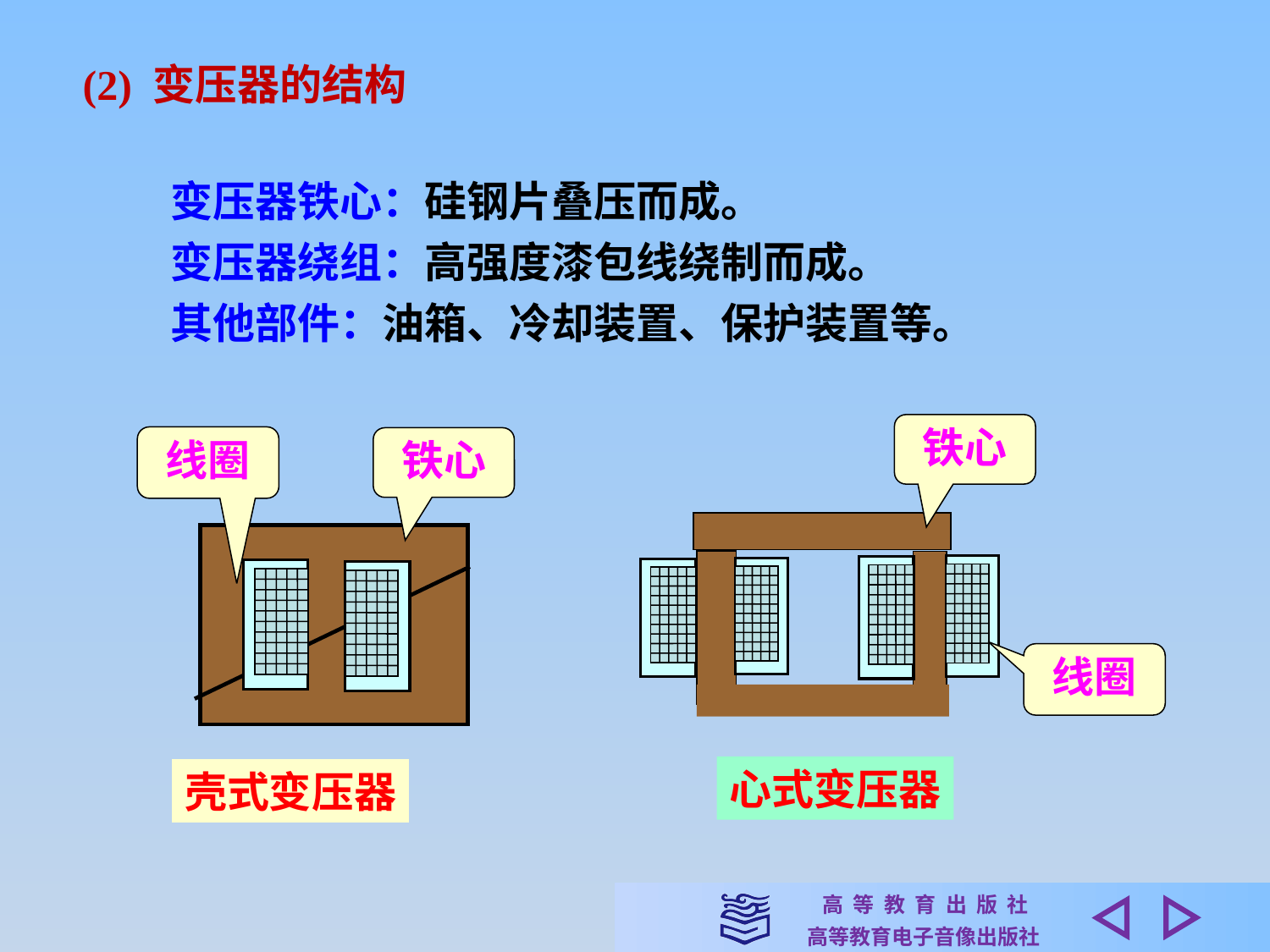

(2) 变压器的结构
变压器铁心：硅钢片叠压而成。
变压器绕组：高强度漆包线绕制而成。
其他部件：油箱、冷却装置、保护装置等。
铁心
线圈
铁心

心式变压器

线圈
壳式变压器